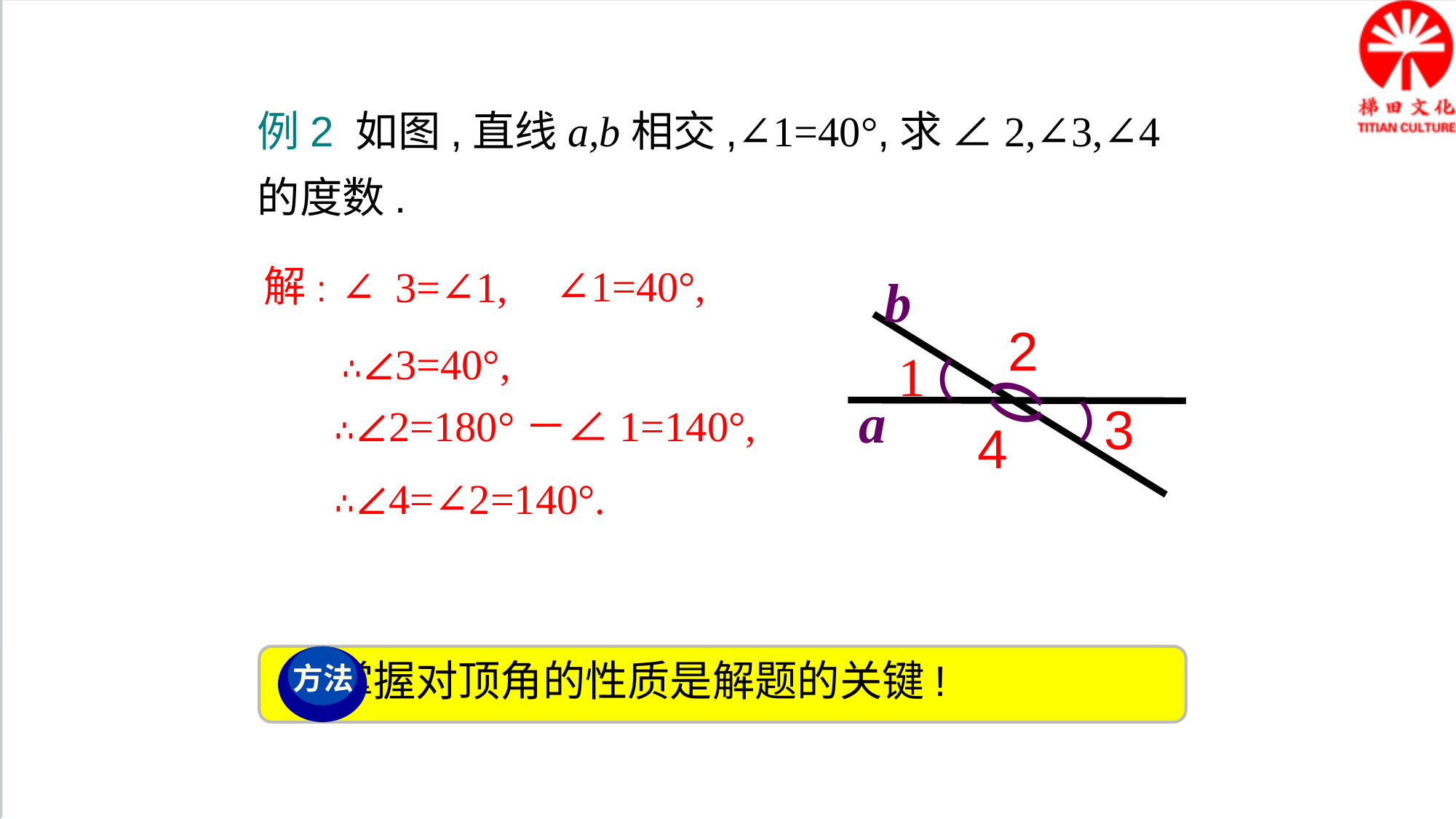

例2 如图,直线a,b相交,∠1=40°,求 ∠2,∠3,∠4的度数.
解:
∠1=40°,
∵∠3=∠1,
b
2

（
1
（
a
）
）
3

4
∴∠3=40°,
∴∠2=180°－∠1=140°,
∴∠4=∠2=140°.
     掌握对顶角的性质是解题的关键!

方法